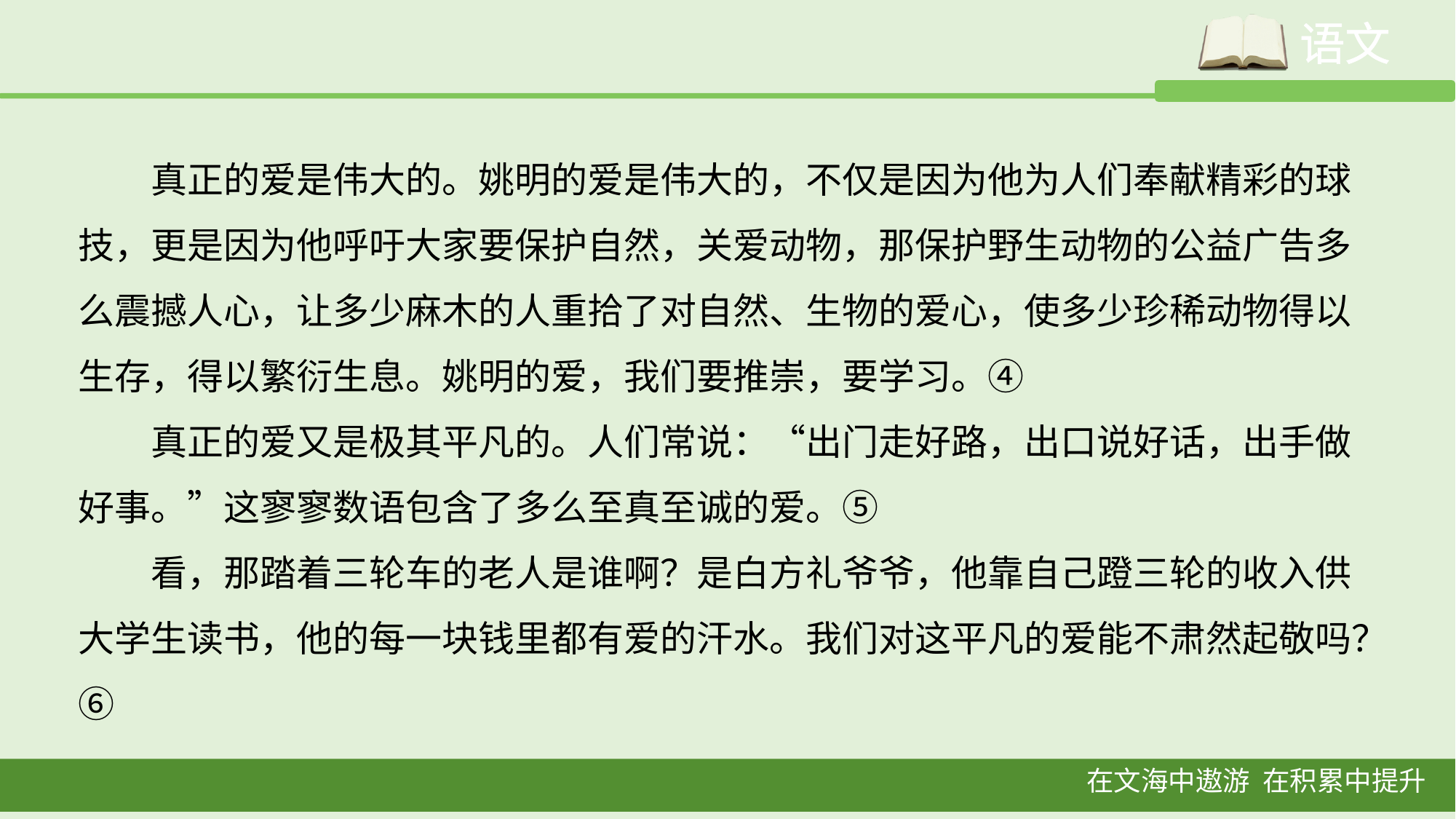

真正的爱是伟大的。姚明的爱是伟大的，不仅是因为他为人们奉献精彩的球技，更是因为他呼吁大家要保护自然，关爱动物，那保护野生动物的公益广告多么震撼人心，让多少麻木的人重拾了对自然、生物的爱心，使多少珍稀动物得以生存，得以繁衍生息。姚明的爱，我们要推崇，要学习。④
真正的爱又是极其平凡的。人们常说：“出门走好路，出口说好话，出手做好事。”这寥寥数语包含了多么至真至诚的爱。⑤
看，那踏着三轮车的老人是谁啊？是白方礼爷爷，他靠自己蹬三轮的收入供大学生读书，他的每一块钱里都有爱的汗水。我们对这平凡的爱能不肃然起敬吗？⑥